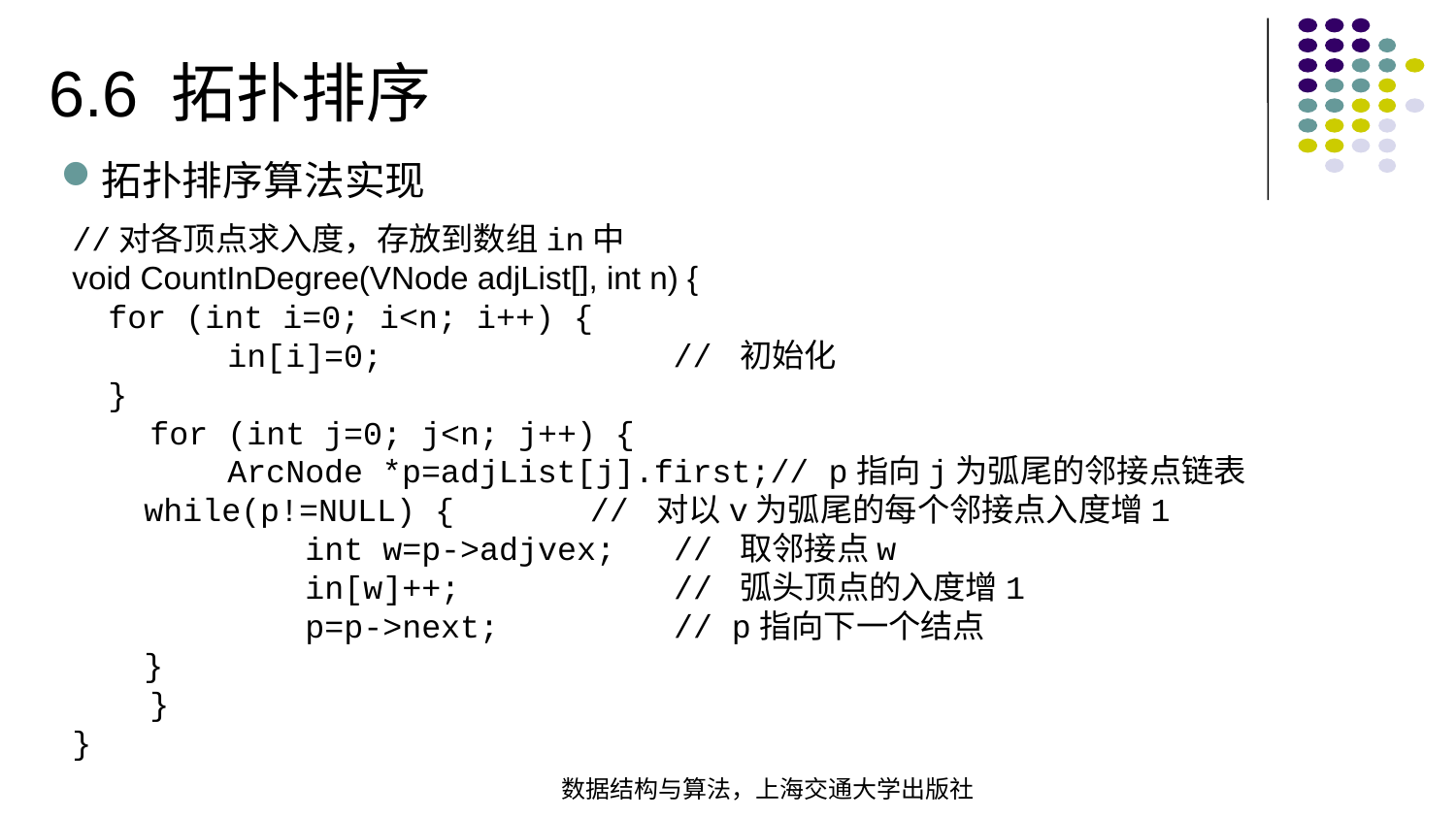

6.6 拓扑排序
拓扑排序算法实现
//对各顶点求入度，存放到数组in中void CountInDegree(VNode adjList[], int n) {    for (int i=0; i<n; i++) {        in[i]=0;               // 初始化    }    for (int j=0; j<n; j++) {        ArcNode *p=adjList[j].first;// p指向j为弧尾的邻接点链表        while(p!=NULL) {       // 对以v为弧尾的每个邻接点入度增1            int w=p->adjvex;   // 取邻接点w            in[w]++;           // 弧头顶点的入度增1            p=p->next;         // p指向下一个结点        }    }
}